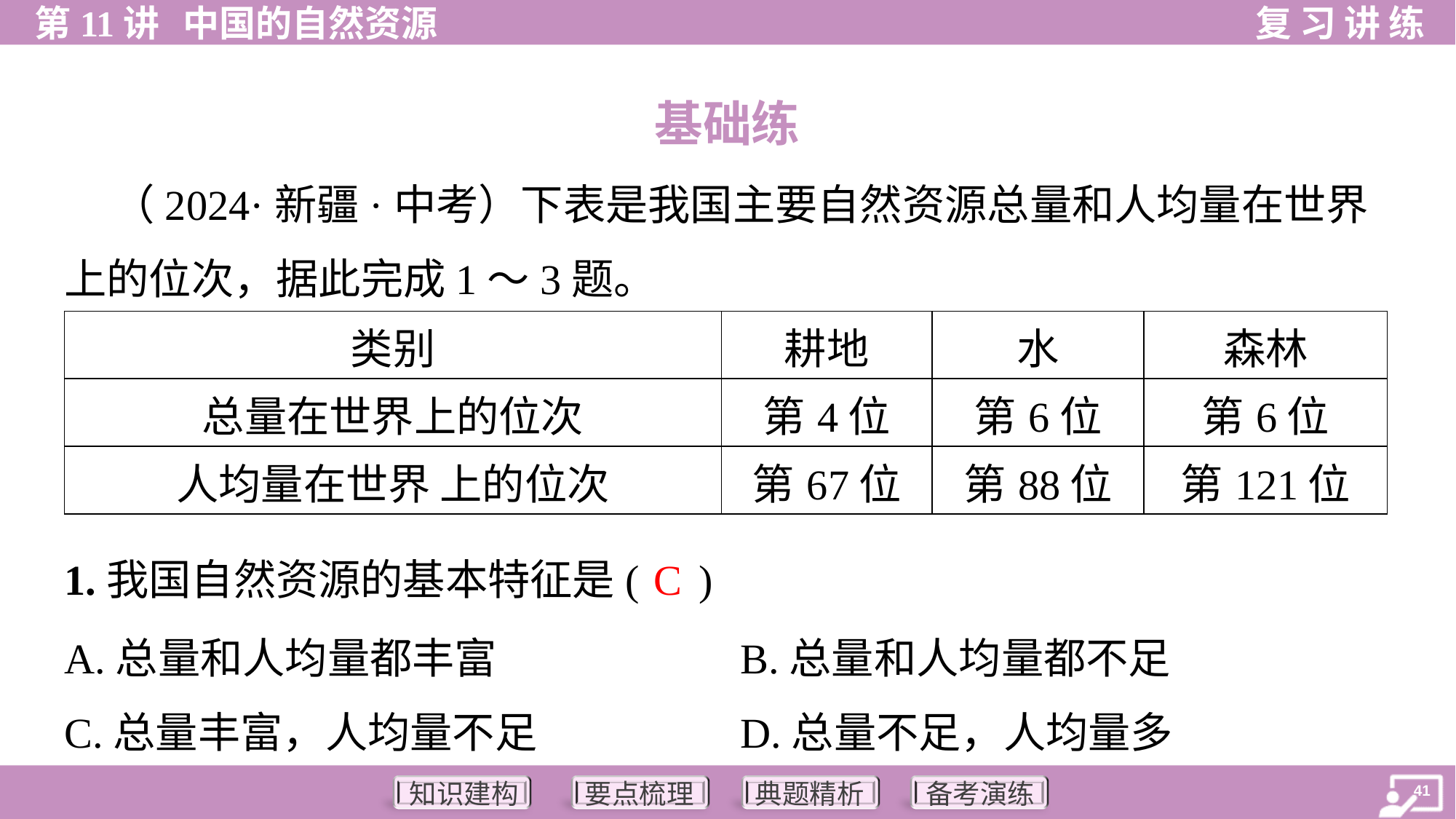

基础练
    （2024·新疆·中考）下表是我国主要自然资源总量和人均量在世界
上的位次，据此完成1～3题。
| 类别 | 耕地 | 水 | 森林 |
| --- | --- | --- | --- |
| 总量在世界上的位次 | 第4位 | 第6位 | 第6位 |
| 人均量在世界 上的位次 | 第67位 | 第88位 | 第121位 |
C
1.我国自然资源的基本特征是(     )
A.总量和人均量都丰富	B.总量和人均量都不足
C.总量丰富，人均量不足	D.总量不足，人均量多